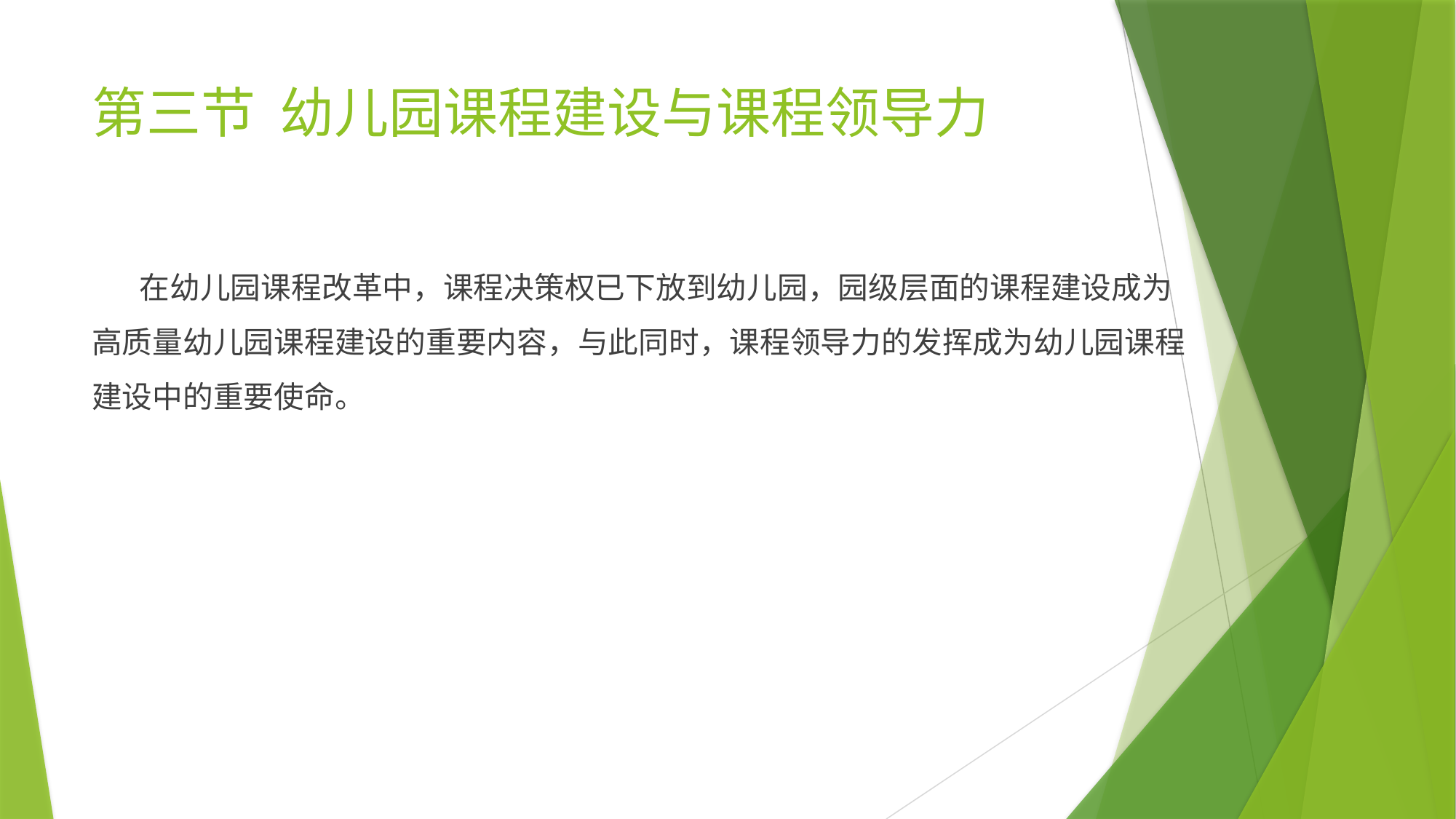

# 第三节  幼儿园课程建设与课程领导力
      在幼儿园课程改革中，课程决策权已下放到幼儿园，园级层面的课程建设成为高质量幼儿园课程建设的重要内容，与此同时，课程领导力的发挥成为幼儿园课程建设中的重要使命。